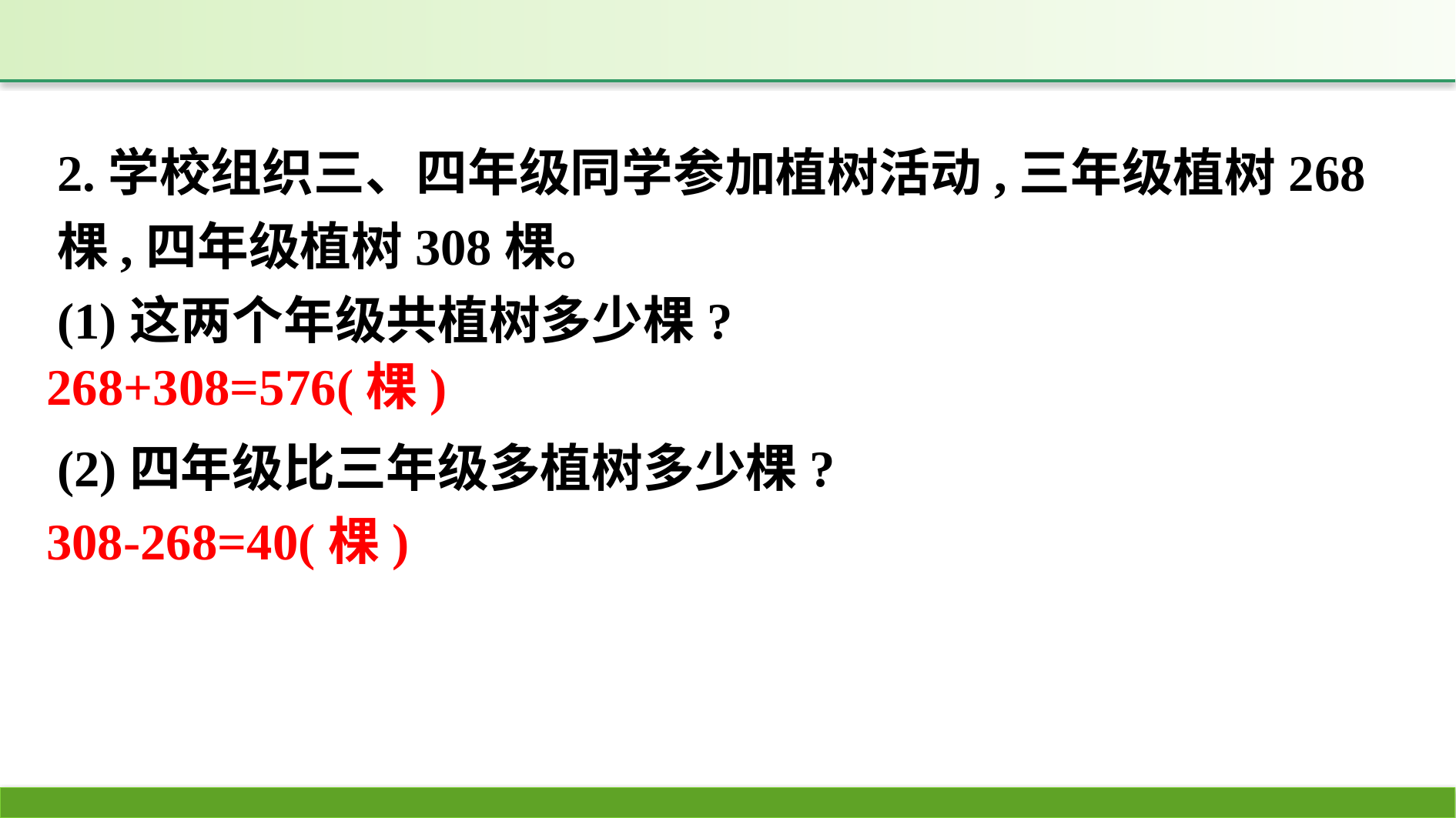

2.学校组织三、四年级同学参加植树活动,三年级植树268棵,四年级植树308棵。
(1)这两个年级共植树多少棵?

(2)四年级比三年级多植树多少棵?
268+308=576(棵)
308-268=40(棵)